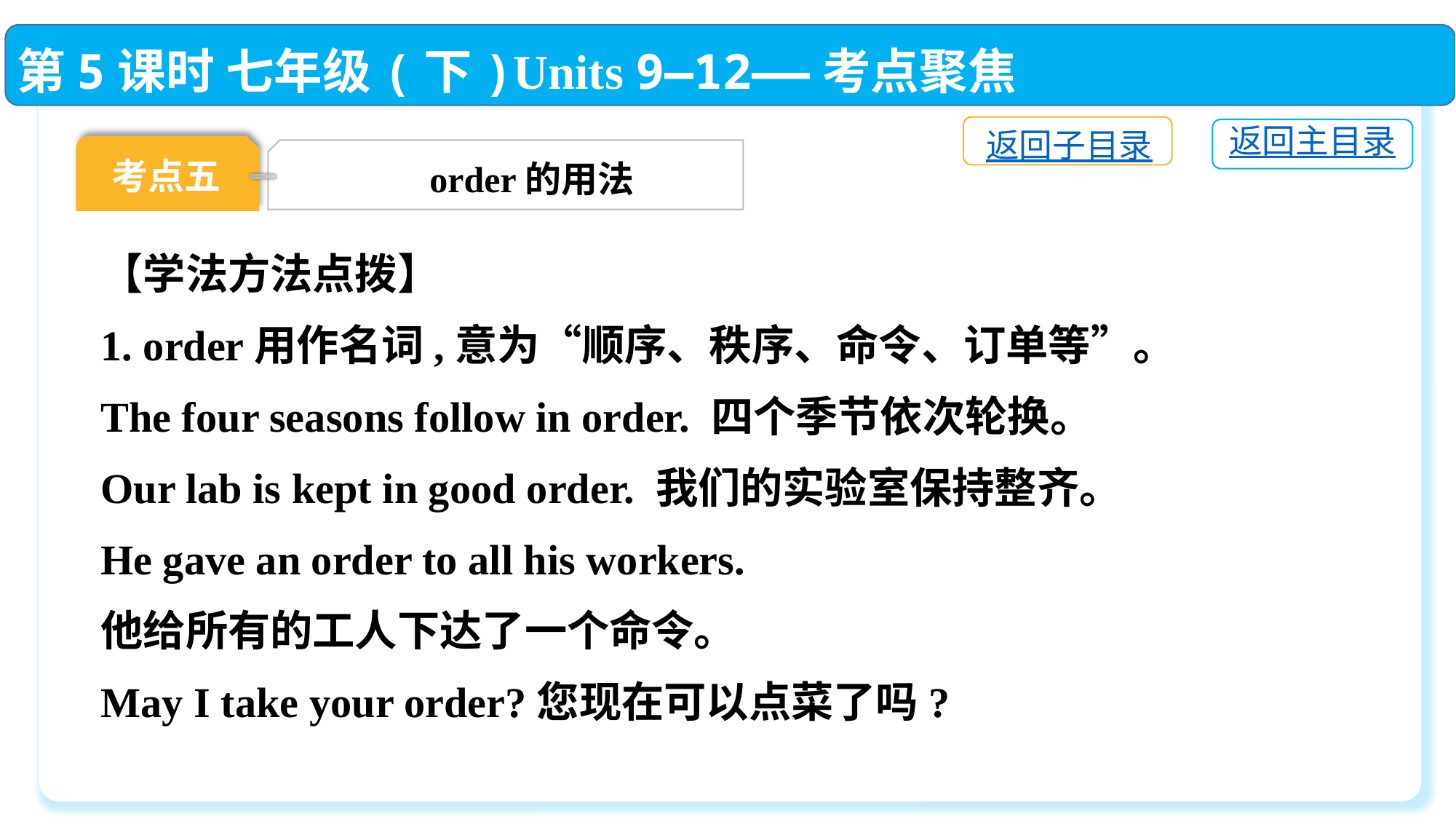

第5课时 七年级(下)Units 9—12——考点聚焦

返回子目录
返回主目录
考点五
order的用法

【学法方法点拨】
1. order用作名词,意为“顺序、秩序、命令、订单等”。
The four seasons follow in order. 四个季节依次轮换。
Our lab is kept in good order. 我们的实验室保持整齐。
He gave an order to all his workers.
他给所有的工人下达了一个命令。
May I take your order?您现在可以点菜了吗?